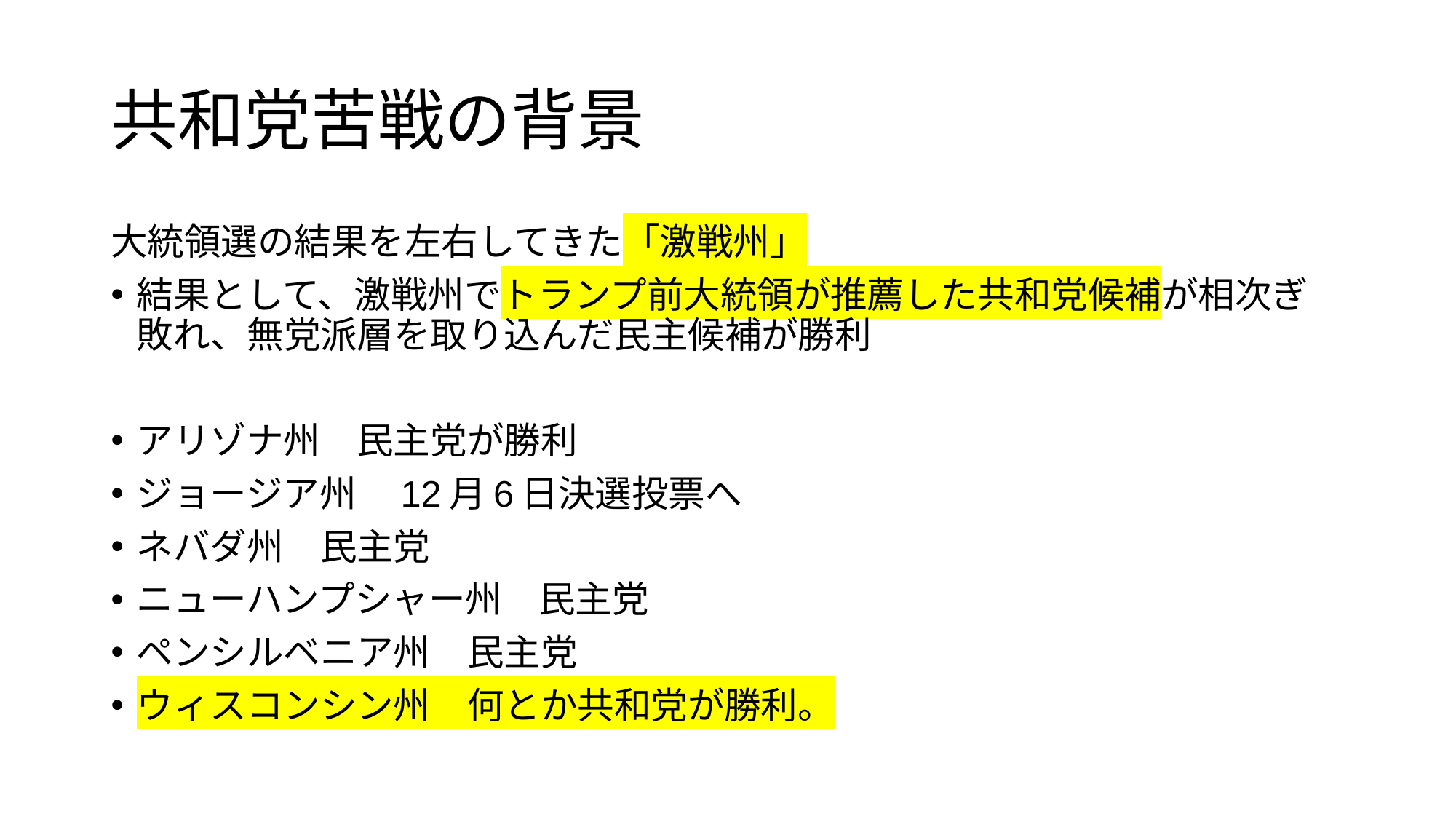

# 共和党苦戦の背景
大統領選の結果を左右してきた「激戦州」
結果として、激戦州でトランプ前大統領が推薦した共和党候補が相次ぎ敗れ、無党派層を取り込んだ民主候補が勝利

アリゾナ州　民主党が勝利
ジョージア州　12月6日決選投票へ
ネバダ州　民主党
ニューハンプシャー州　民主党
ペンシルベニア州　民主党
ウィスコンシン州　何とか共和党が勝利。